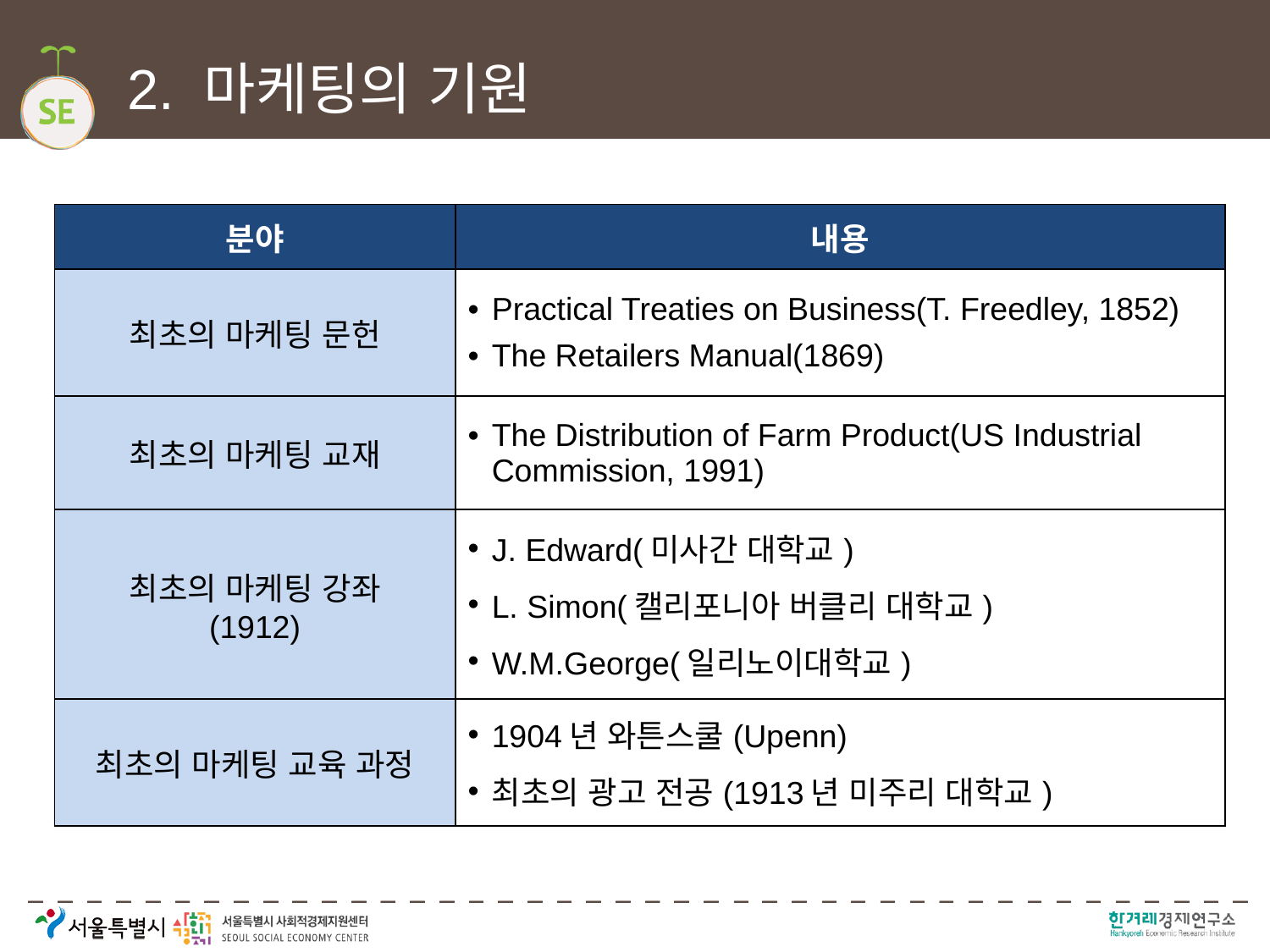

# 2. 마케팅의 기원
| 분야 | 내용 |
| --- | --- |
| 최초의 마케팅 문헌 | Practical Treaties on Business(T. Freedley, 1852) The Retailers Manual(1869) |
| 최초의 마케팅 교재 | The Distribution of Farm Product(US Industrial Commission, 1991) |
| 최초의 마케팅 강좌 (1912) | J. Edward(미사간 대학교) L. Simon(캘리포니아 버클리 대학교) W.M.George(일리노이대학교) |
| 최초의 마케팅 교육 과정 | 1904년 와튼스쿨(Upenn) 최초의 광고 전공(1913년 미주리 대학교) |